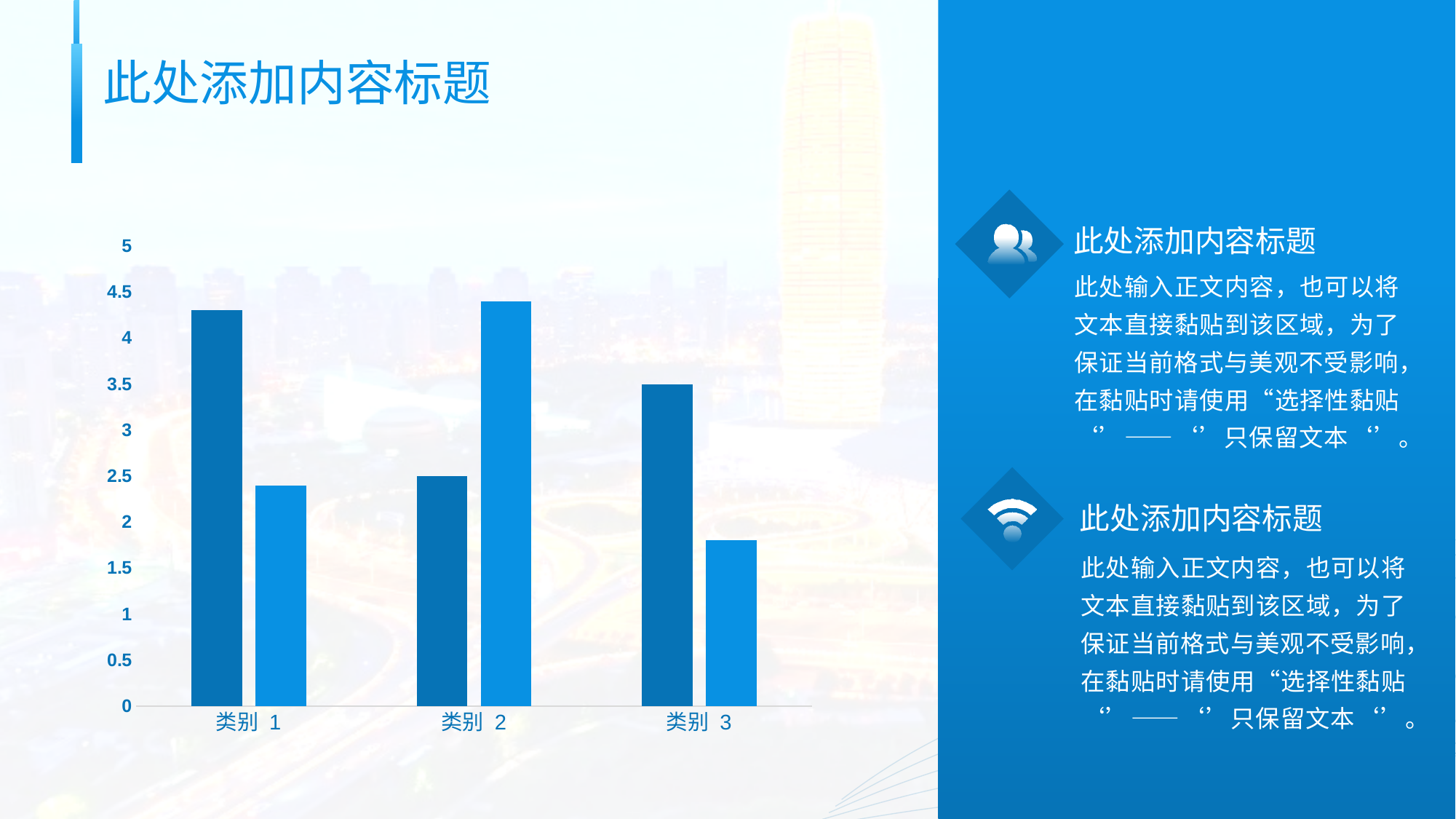

此处添加内容标题

此处添加内容标题

### Chart

| Category | 系列 1 | 系列 2 |
|---|---|---|
| 类别 1 | 4.3 | 2.4 |
| 类别 2 | 2.5 | 4.4 |
| 类别 3 | 3.5 | 1.8 |
此处输入正文内容，也可以将文本直接黏贴到该区域，为了保证当前格式与美观不受影响，在黏贴时请使用“选择性黏贴‘’——‘’只保留文本‘’。

此处添加内容标题

此处输入正文内容，也可以将文本直接黏贴到该区域，为了保证当前格式与美观不受影响，在黏贴时请使用“选择性黏贴‘’——‘’只保留文本‘’。